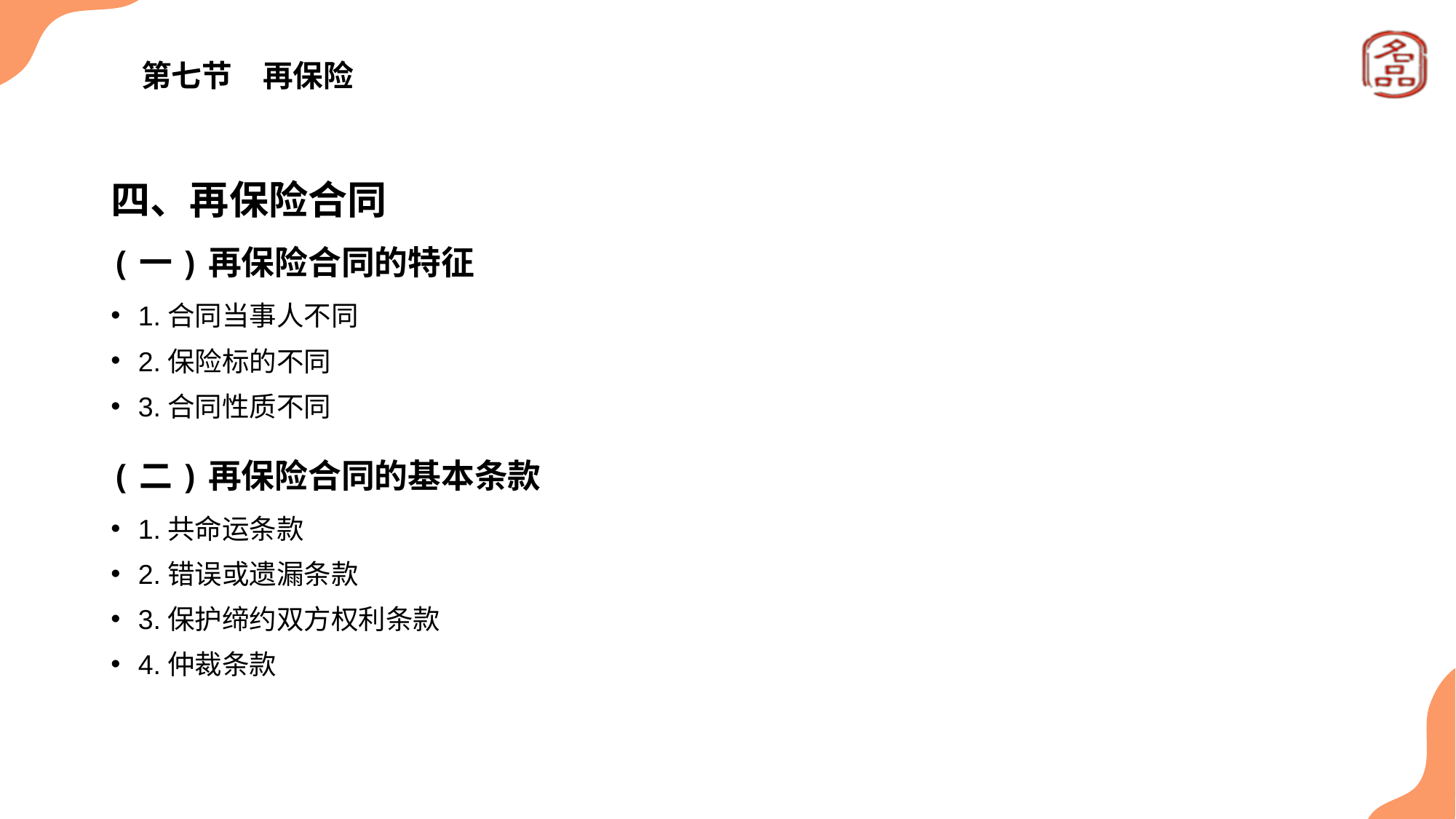

# 第七节　再保险
四、再保险合同
(一)再保险合同的特征
1.合同当事人不同
2.保险标的不同
3.合同性质不同
(二)再保险合同的基本条款
1.共命运条款
2.错误或遗漏条款
3.保护缔约双方权利条款
4.仲裁条款